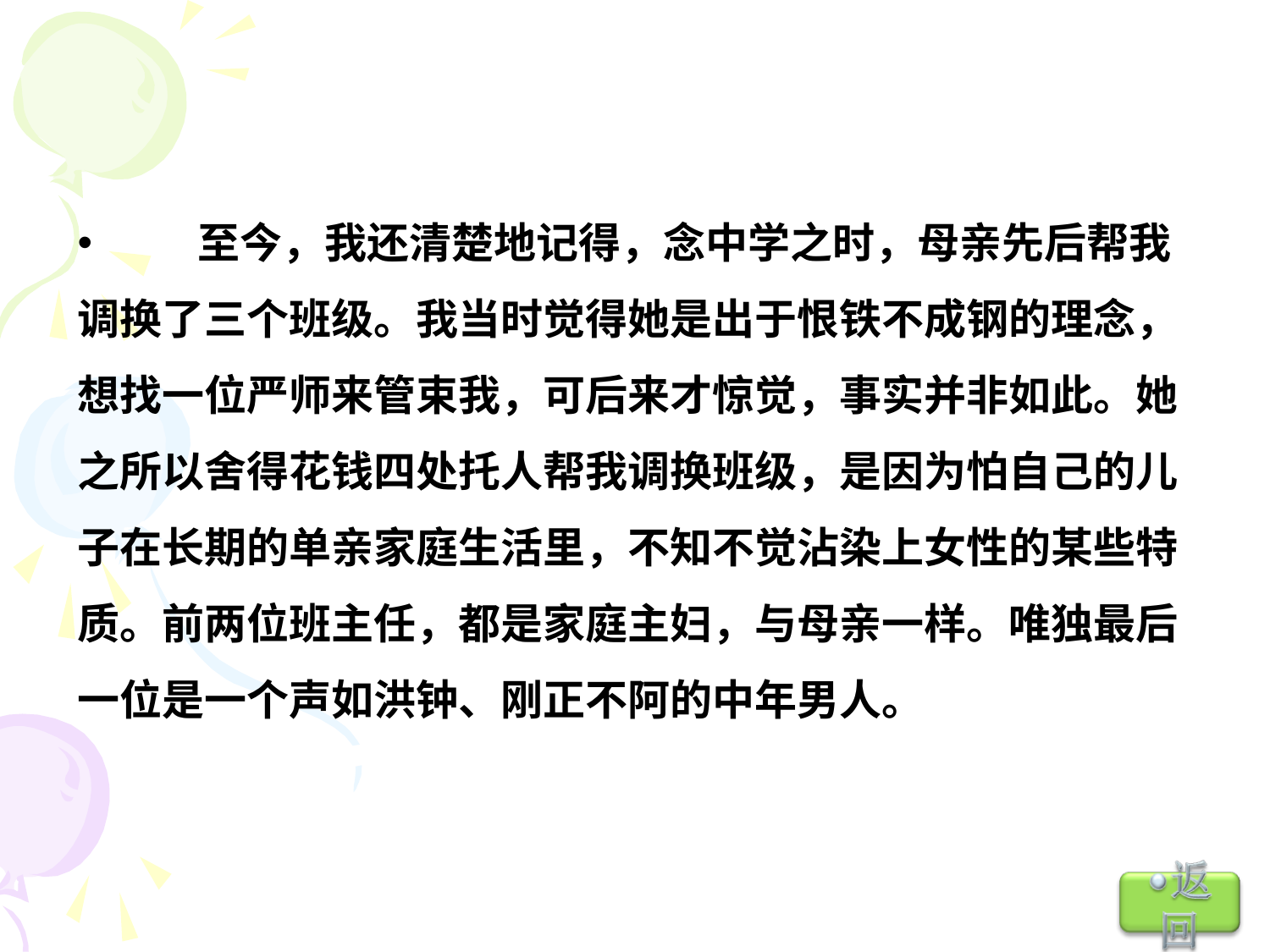

至今，我还清楚地记得，念中学之时，母亲先后帮我调换了三个班级。我当时觉得她是出于恨铁不成钢的理念，想找一位严师来管束我，可后来才惊觉，事实并非如此。她之所以舍得花钱四处托人帮我调换班级，是因为怕自己的儿子在长期的单亲家庭生活里，不知不觉沾染上女性的某些特质。前两位班主任，都是家庭主妇，与母亲一样。唯独最后一位是一个声如洪钟、刚正不阿的中年男人。